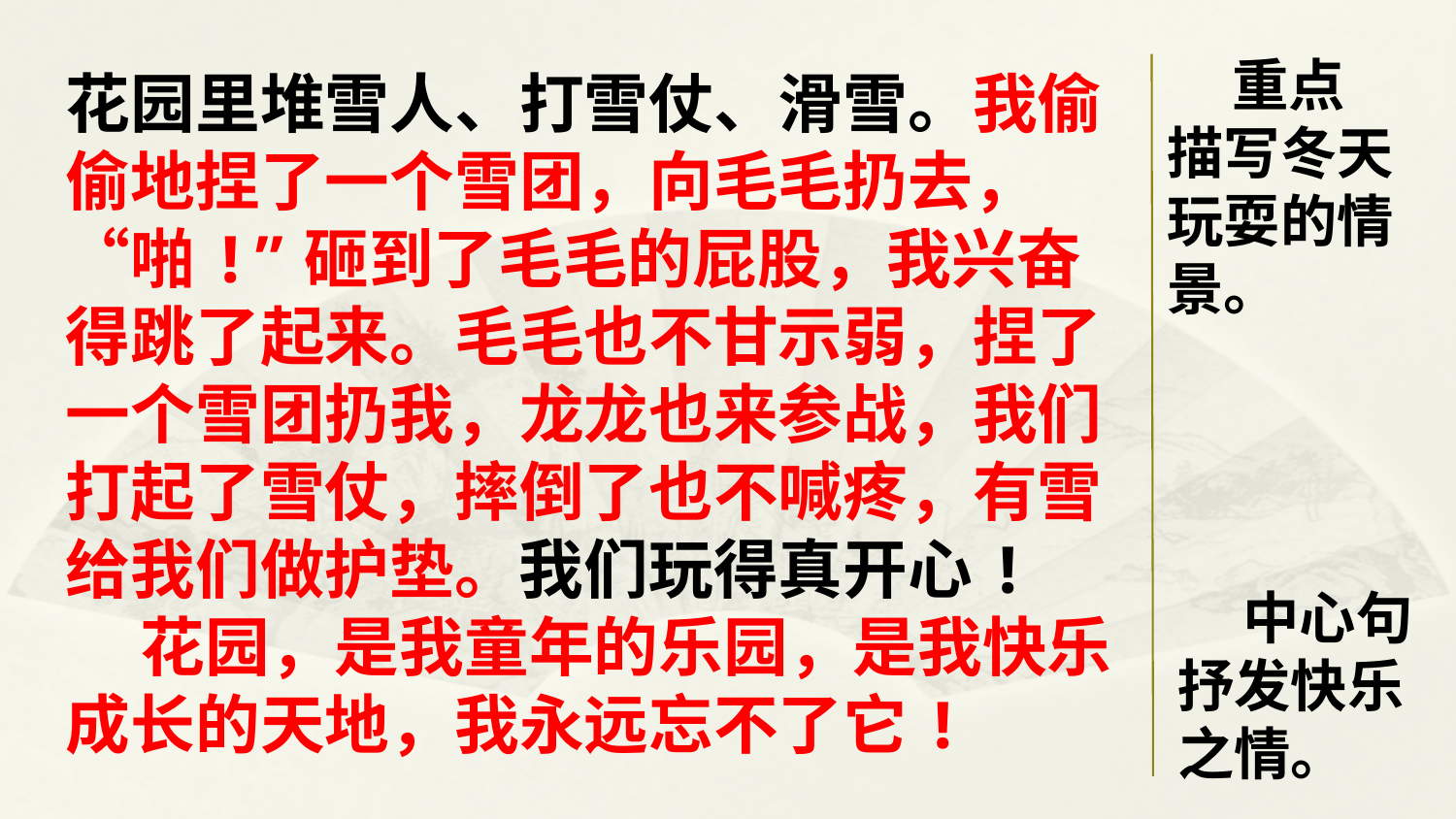

重点描写冬天玩耍的情景。
花园里堆雪人、打雪仗、滑雪。我偷偷地捏了一个雪团，向毛毛扔去，“啪!”砸到了毛毛的屁股，我兴奋得跳了起来。毛毛也不甘示弱，捏了一个雪团扔我，龙龙也来参战，我们打起了雪仗，摔倒了也不喊疼，有雪给我们做护垫。我们玩得真开心!
    花园，是我童年的乐园，是我快乐成长的天地，我永远忘不了它!
    中心句抒发快乐之情。